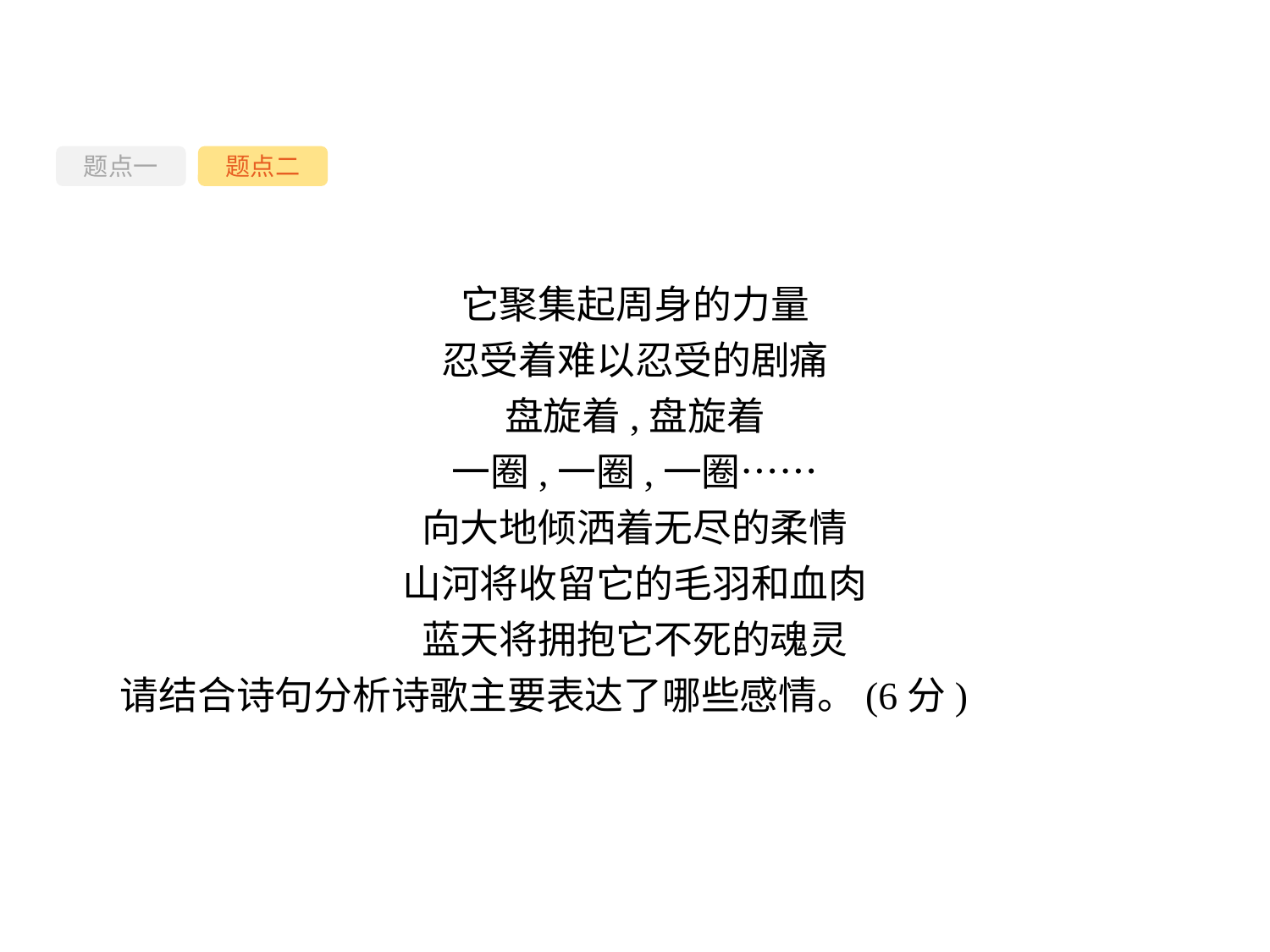

题点一
题点二
它聚集起周身的力量
忍受着难以忍受的剧痛
盘旋着,盘旋着
一圈,一圈,一圈……
向大地倾洒着无尽的柔情
山河将收留它的毛羽和血肉
蓝天将拥抱它不死的魂灵
请结合诗句分析诗歌主要表达了哪些感情。(6分)
-37-